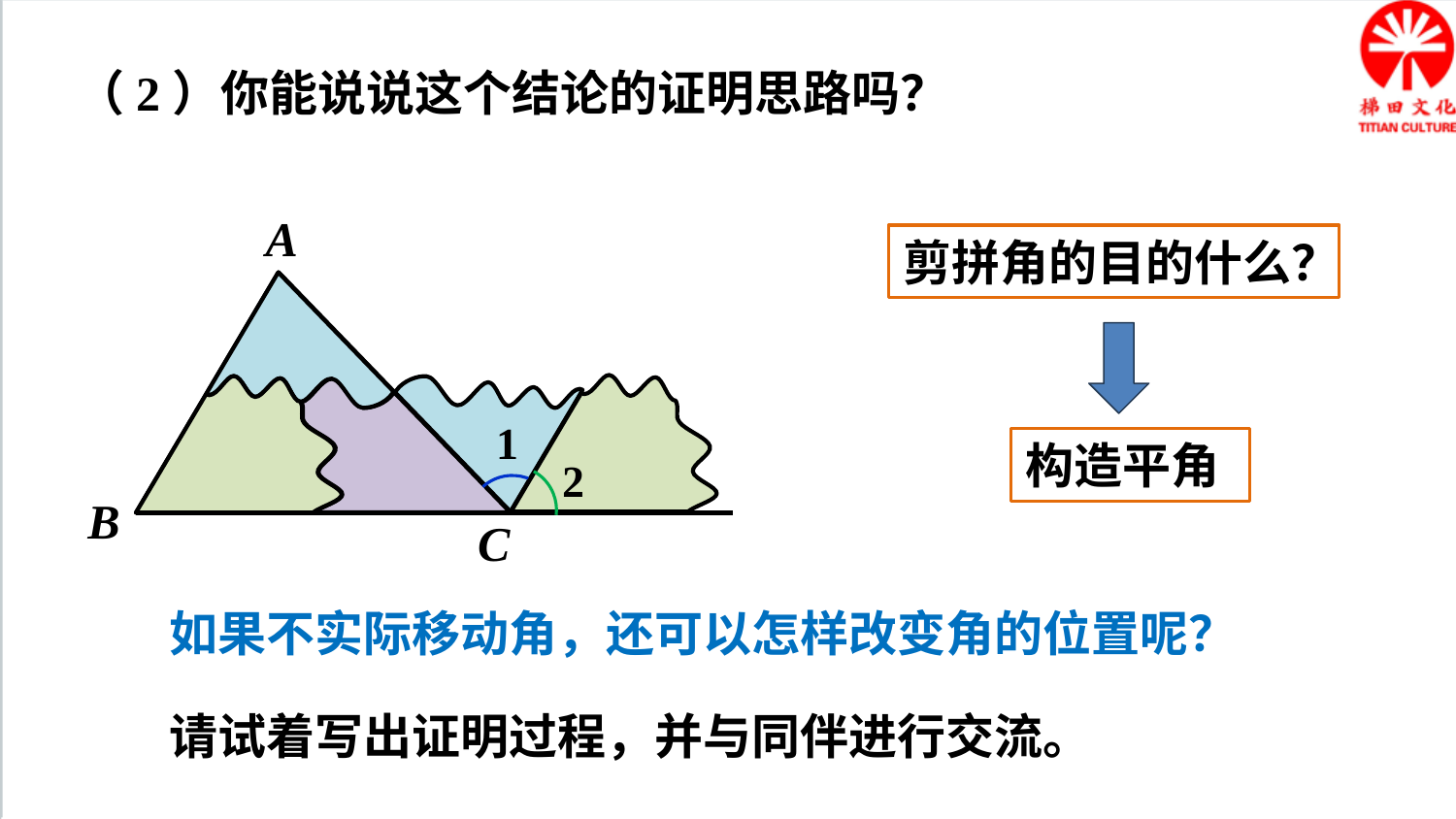

（2）你能说说这个结论的证明思路吗？
A
剪拼角的目的什么？

1

构造平角
2

B
C
如果不实际移动角，还可以怎样改变角的位置呢？
请试着写出证明过程，并与同伴进行交流。